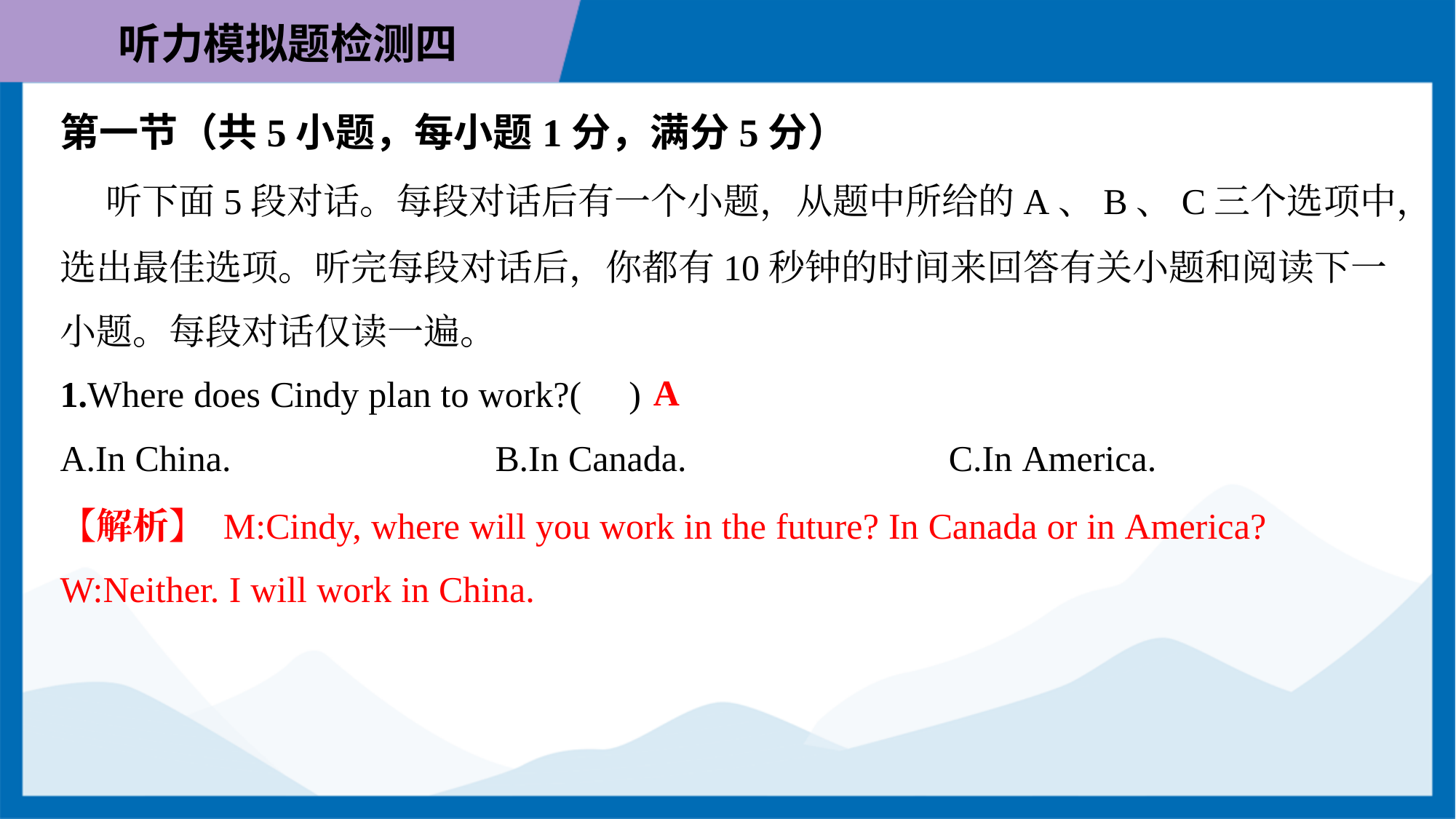

第一节（共5小题，每小题1分，满分5分）
    听下面5段对话。每段对话后有一个小题，从题中所给的A、B、C三个选项中，
选出最佳选项。听完每段对话后，你都有10秒钟的时间来回答有关小题和阅读下一
小题。每段对话仅读一遍。
A
1.Where does Cindy plan to work?(     )
A.In China.	B.In Canada.	C.In America.
【解析】 M:Cindy, where will you work in the future? In Canada or in America?
W:Neither. I will work in China.